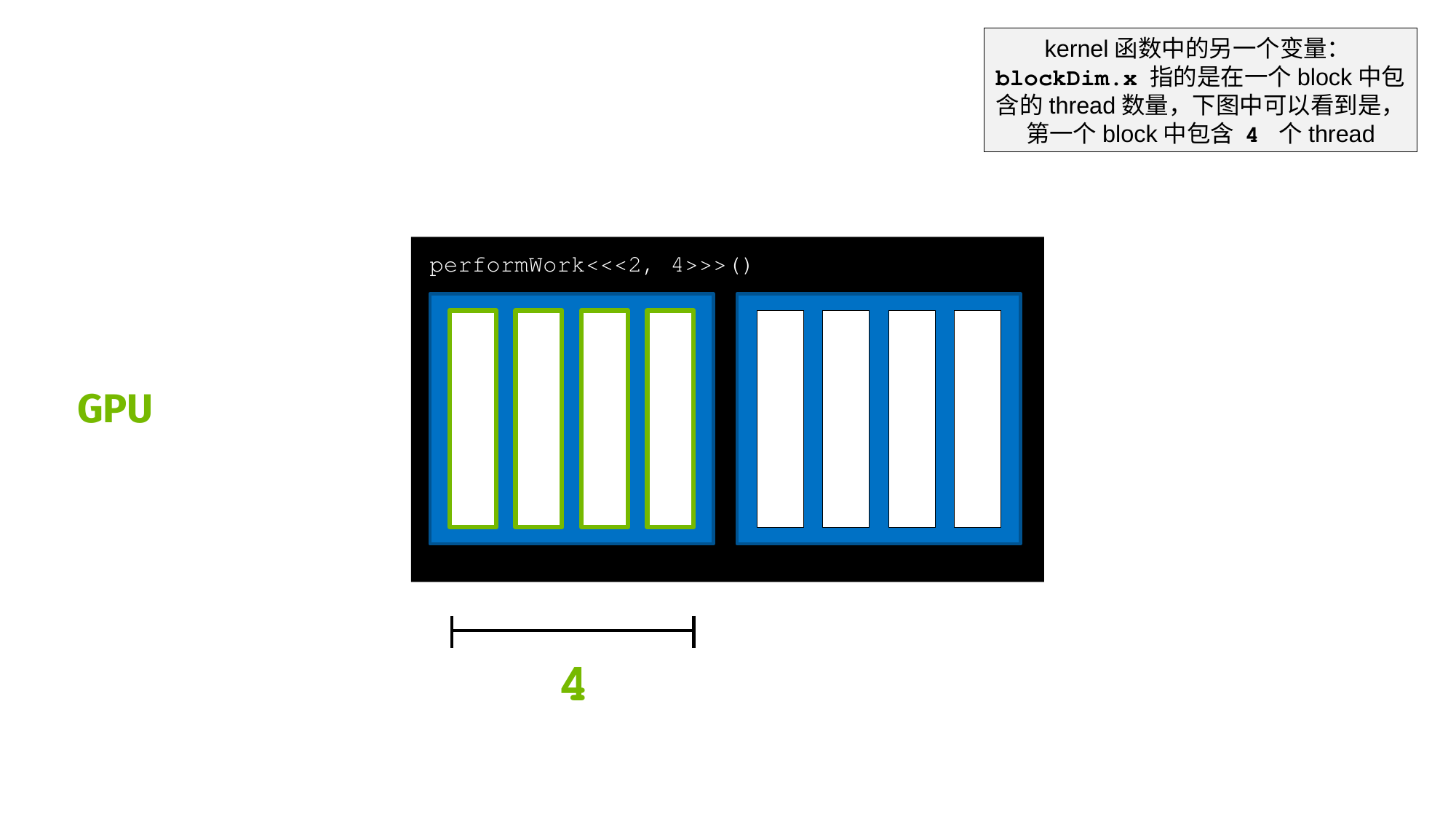

kernel函数中的另一个变量：blockDim.x 指的是在一个block中包含的thread数量，下图中可以看到是，第一个block中包含 4 个thread

performWork<<<2, 4>>>()

GPU
4